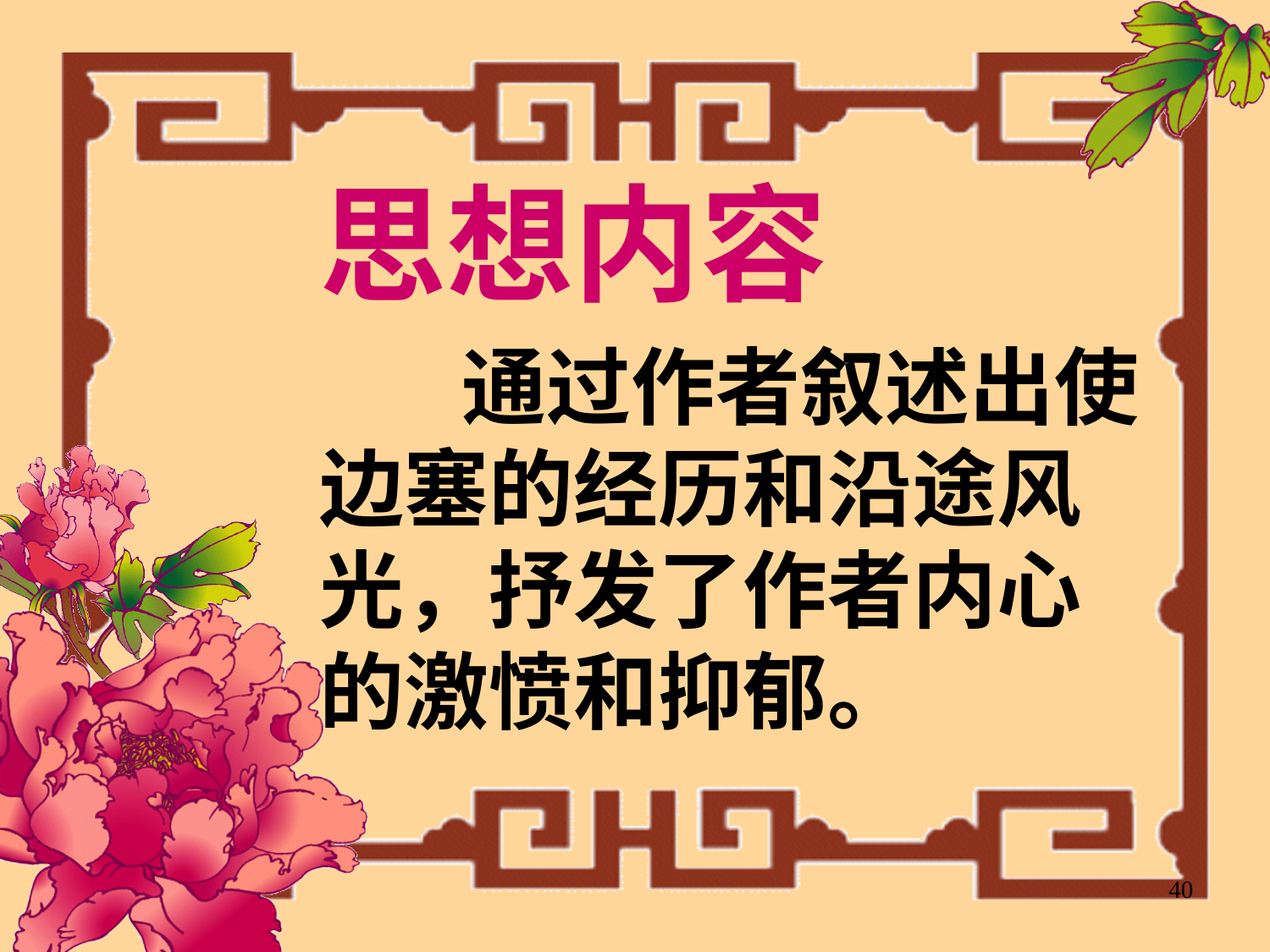

思想内容
       通过作者叙述出使边塞的经历和沿途风光，抒发了作者内心的激愤和抑郁。
40